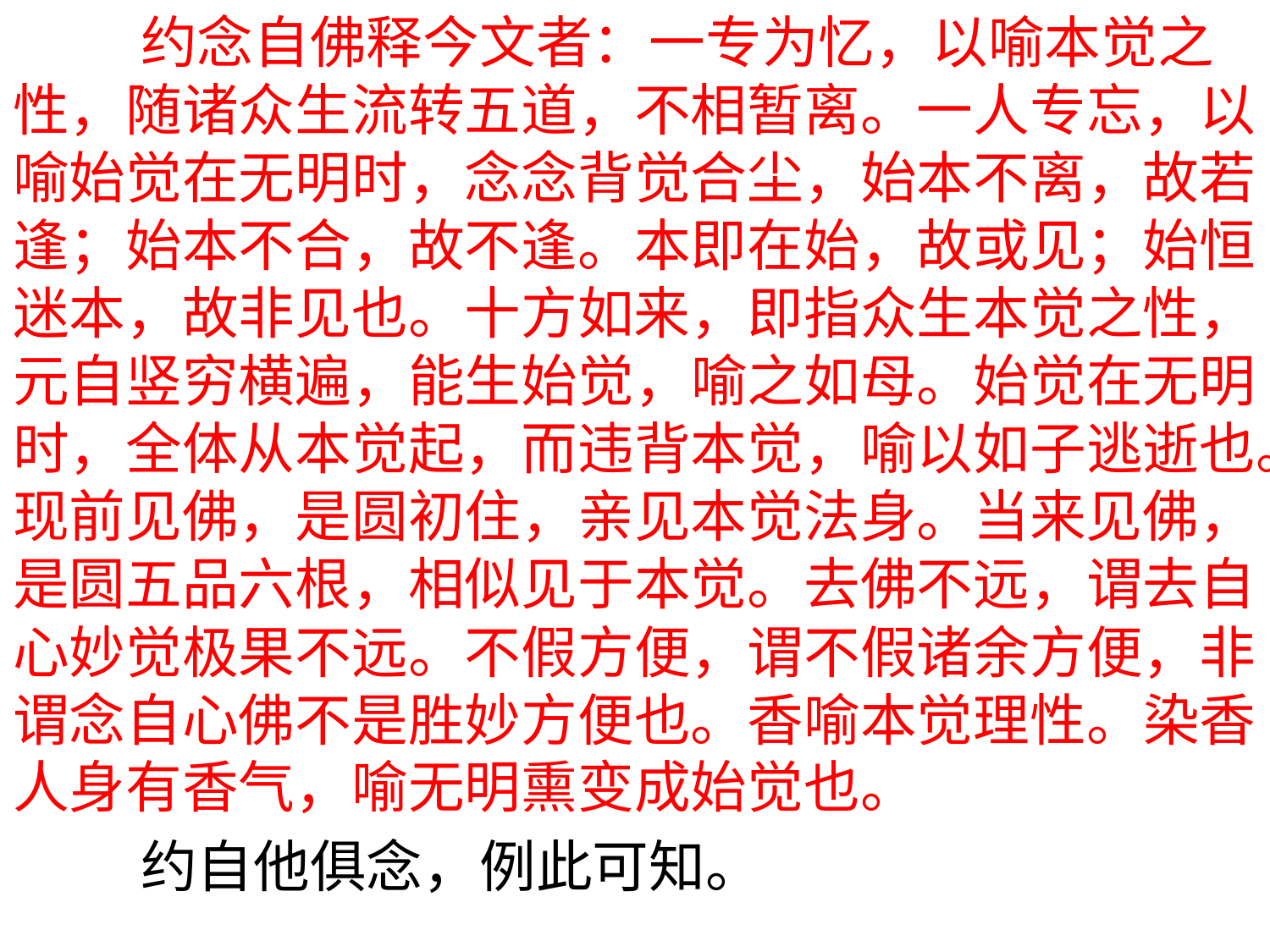

约念自佛释今文者：一专为忆，以喻本觉之性，随诸众生流转五道，不相暂离。一人专忘，以喻始觉在无明时，念念背觉合尘，始本不离，故若逢；始本不合，故不逢。本即在始，故或见；始恒迷本，故非见也。十方如来，即指众生本觉之性，元自竖穷横遍，能生始觉，喻之如母。始觉在无明时，全体从本觉起，而违背本觉，喻以如子逃逝也。现前见佛，是圆初住，亲见本觉法身。当来见佛，是圆五品六根，相似见于本觉。去佛不远，谓去自心妙觉极果不远。不假方便，谓不假诸余方便，非谓念自心佛不是胜妙方便也。香喻本觉理性。染香人身有香气，喻无明熏变成始觉也。
         约自他俱念，例此可知。